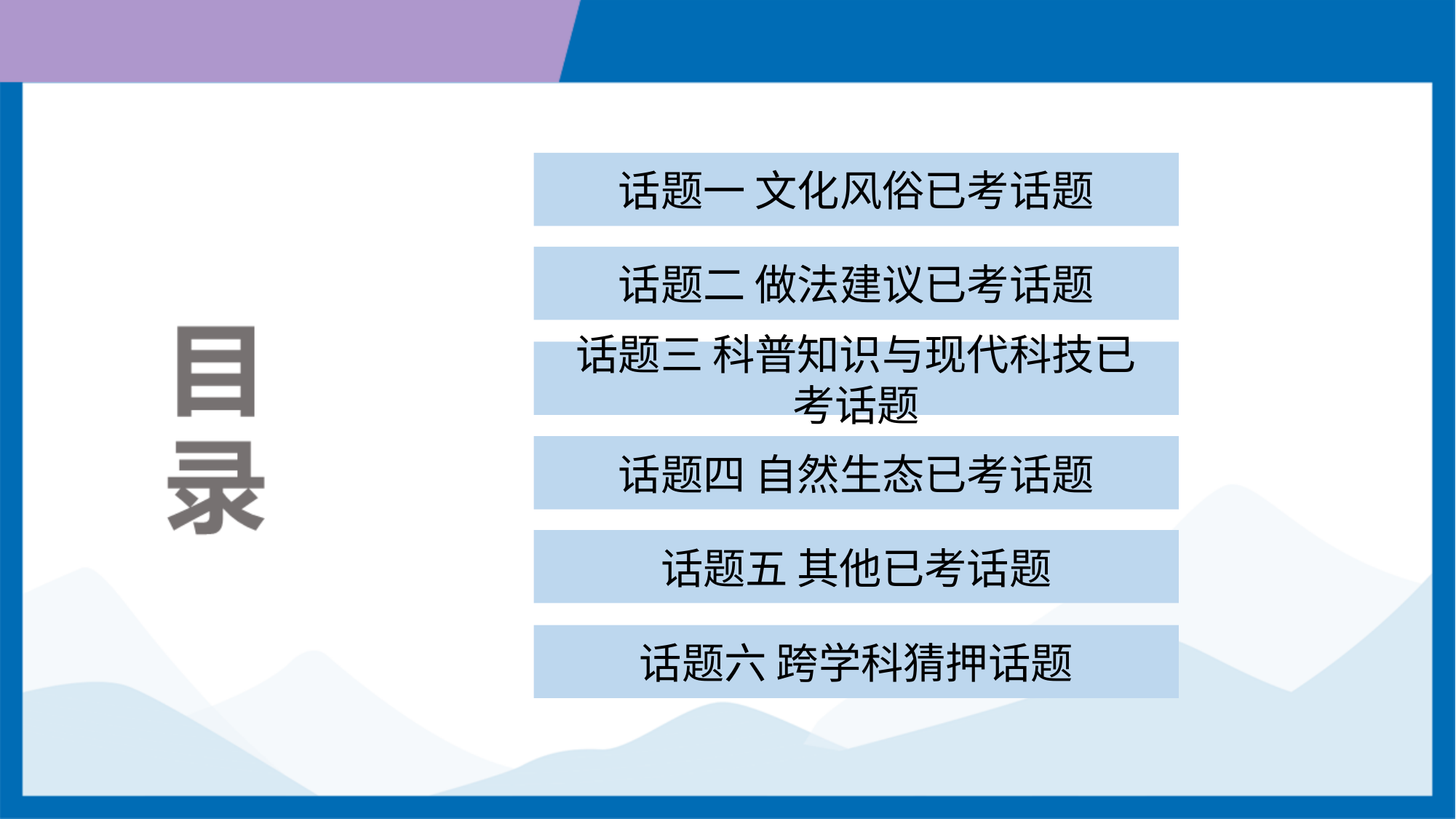

话题一 文化风俗已考话题
话题二 做法建议已考话题
话题三 科普知识与现代科技已
考话题
话题四 自然生态已考话题
话题五 其他已考话题
话题六 跨学科猜押话题